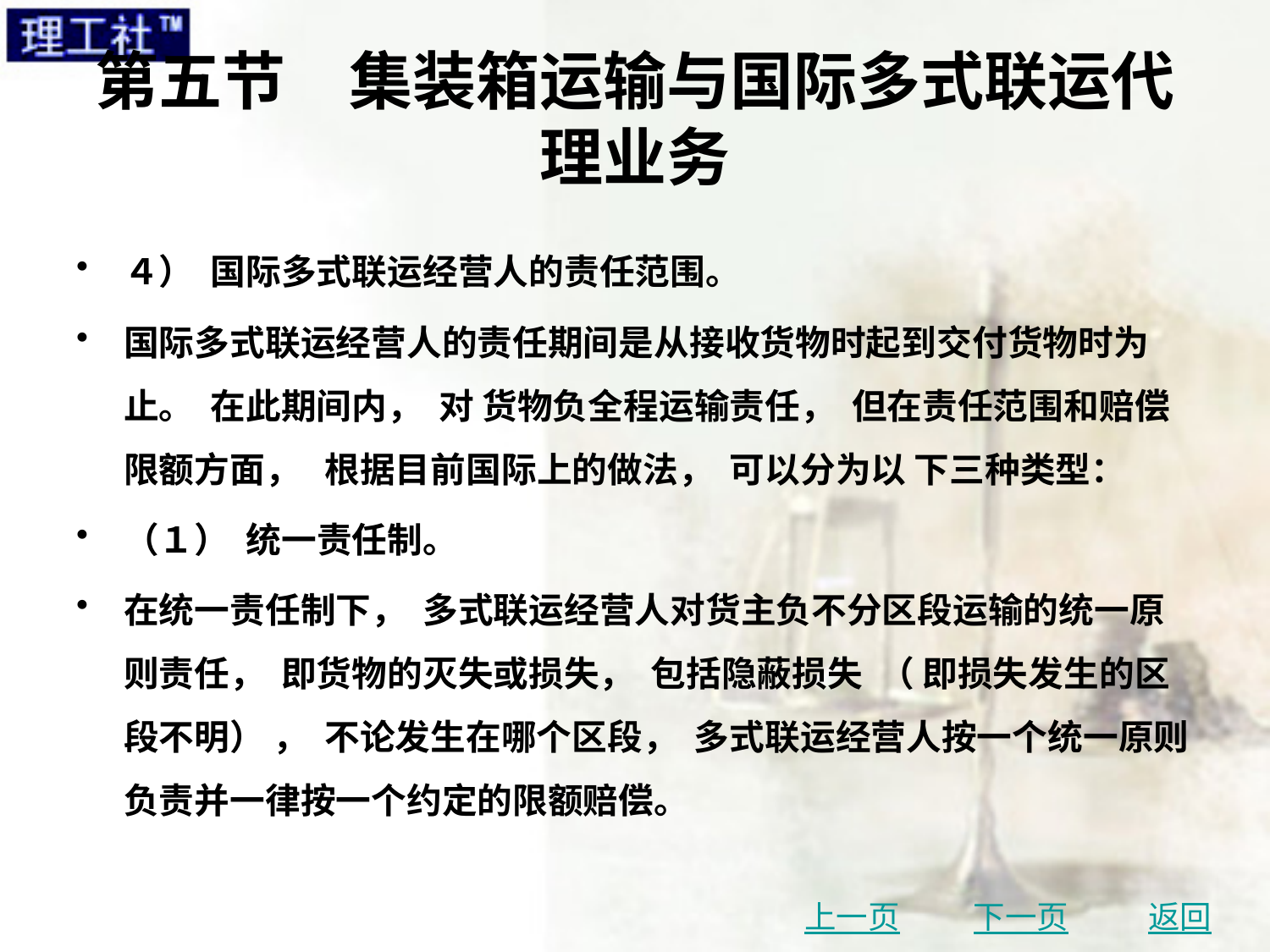

# 第五节　集装箱运输与国际多式联运代理业务
４）  国际多式联运经营人的责任范围。
国际多式联运经营人的责任期间是从接收货物时起到交付货物时为止。  在此期间内，  对 货物负全程运输责任，  但在责任范围和赔偿限额方面，   根据目前国际上的做法，  可以分为以 下三种类型：
（１）  统一责任制。
在统一责任制下，  多式联运经营人对货主负不分区段运输的统一原则责任，  即货物的灭失或损失，  包括隐蔽损失  （ 即损失发生的区段不明） ，  不论发生在哪个区段，  多式联运经营人按一个统一原则负责并一律按一个约定的限额赔偿。

上一页
下一页
返回